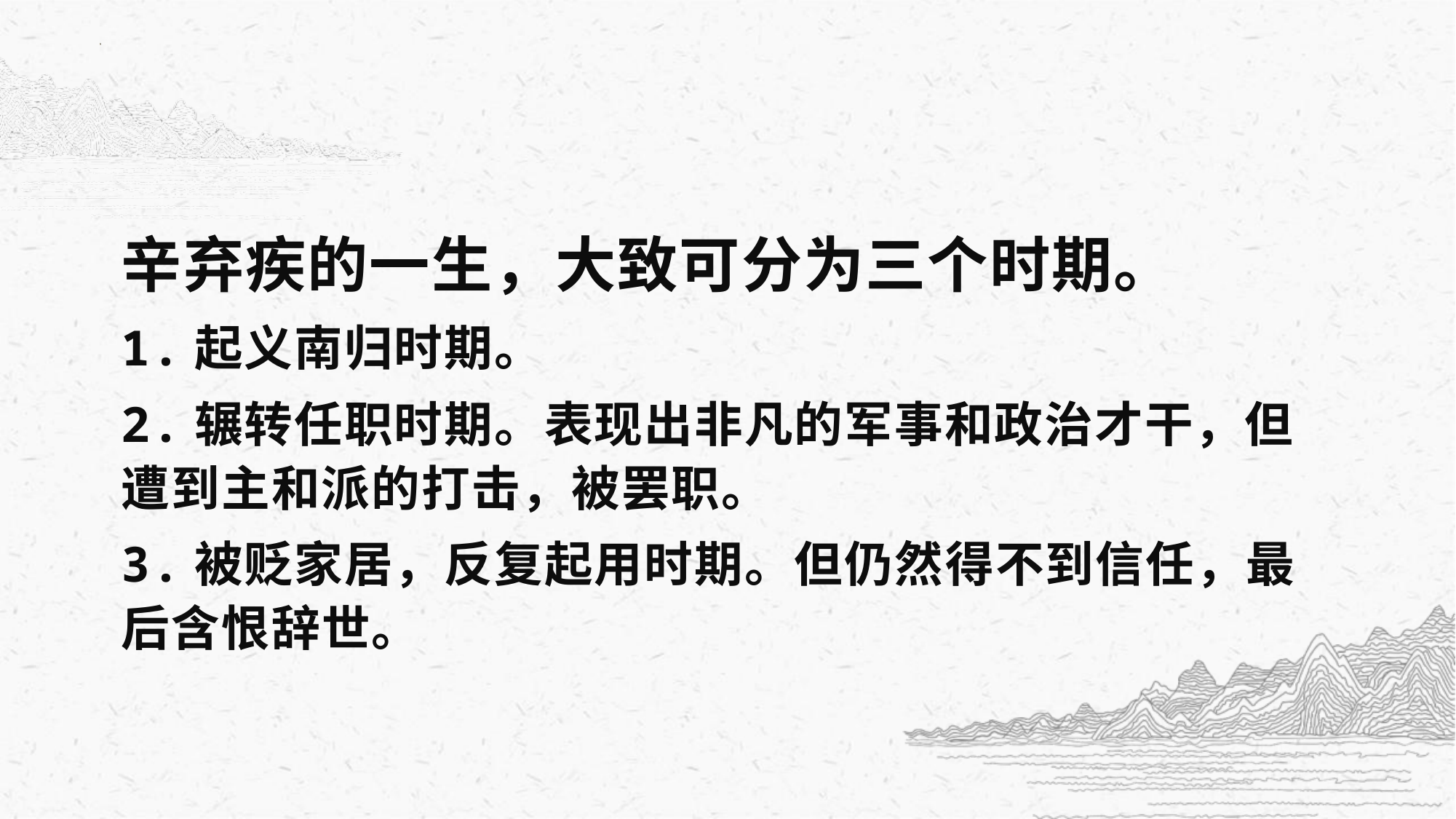

辛弃疾的一生，大致可分为三个时期。
1.起义南归时期。
2.辗转任职时期。表现出非凡的军事和政治才干，但遭到主和派的打击，被罢职。
3.被贬家居，反复起用时期。但仍然得不到信任，最后含恨辞世。